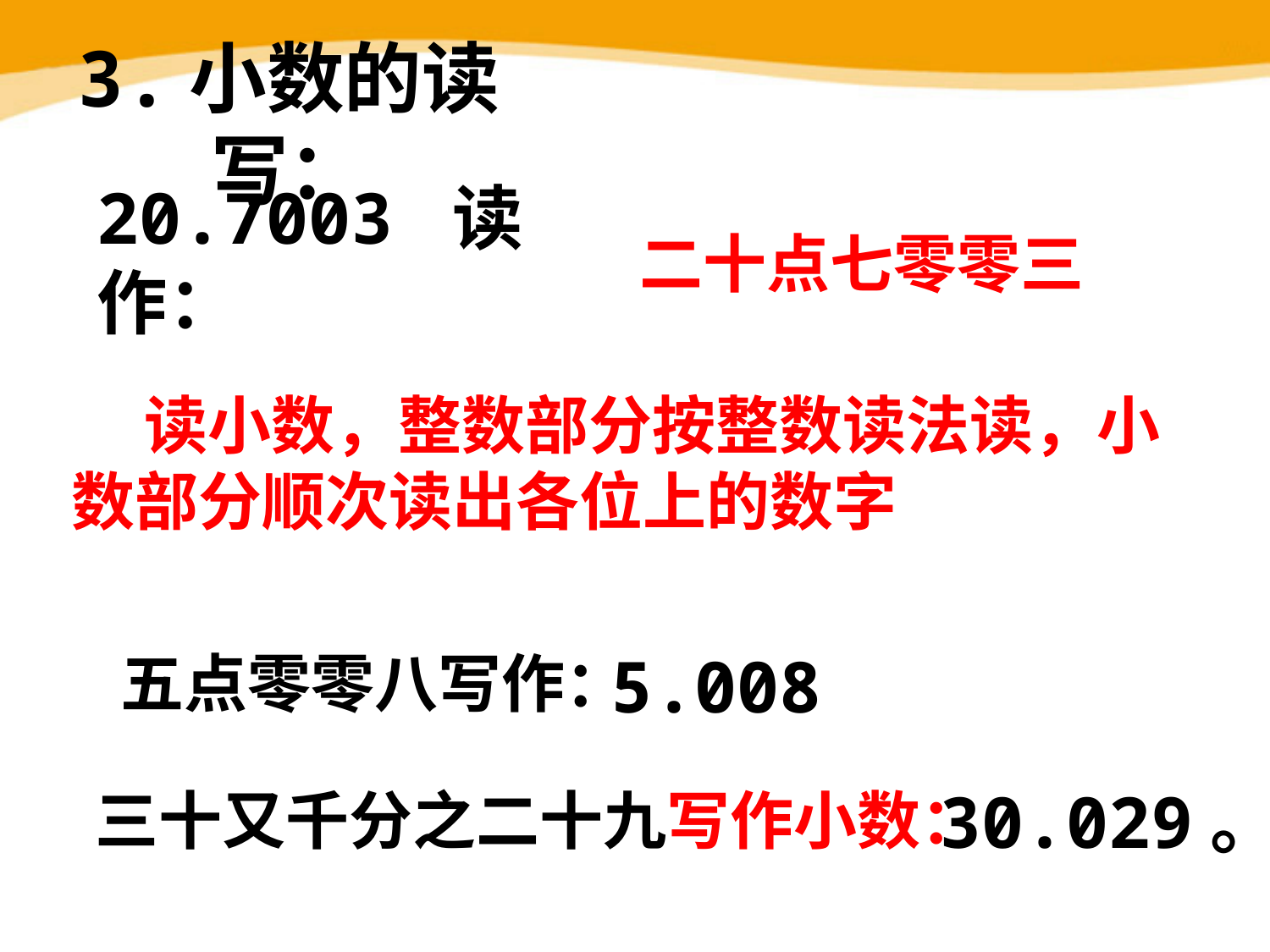

# 3.小数的读写：
20.7003 读作：
二十点七零零三
    读小数，整数部分按整数读法读，小数部分顺次读出各位上的数字
五点零零八写作：
5.008
三十又千分之二十九写作小数：
30.029。